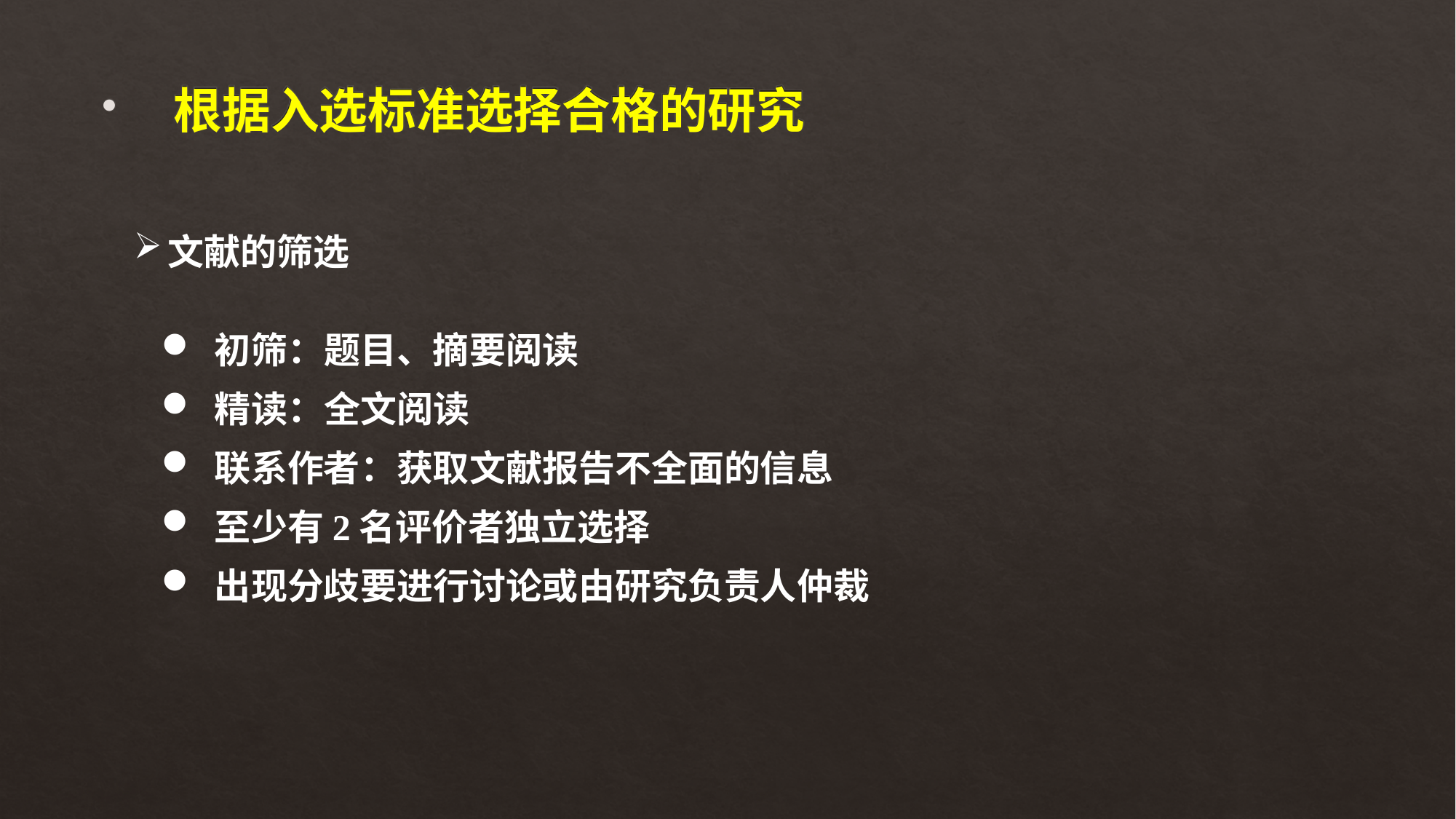

根据入选标准选择合格的研究

文献的筛选
 初筛：题目、摘要阅读
 精读：全文阅读
 联系作者：获取文献报告不全面的信息
 至少有2名评价者独立选择
 出现分歧要进行讨论或由研究负责人仲裁